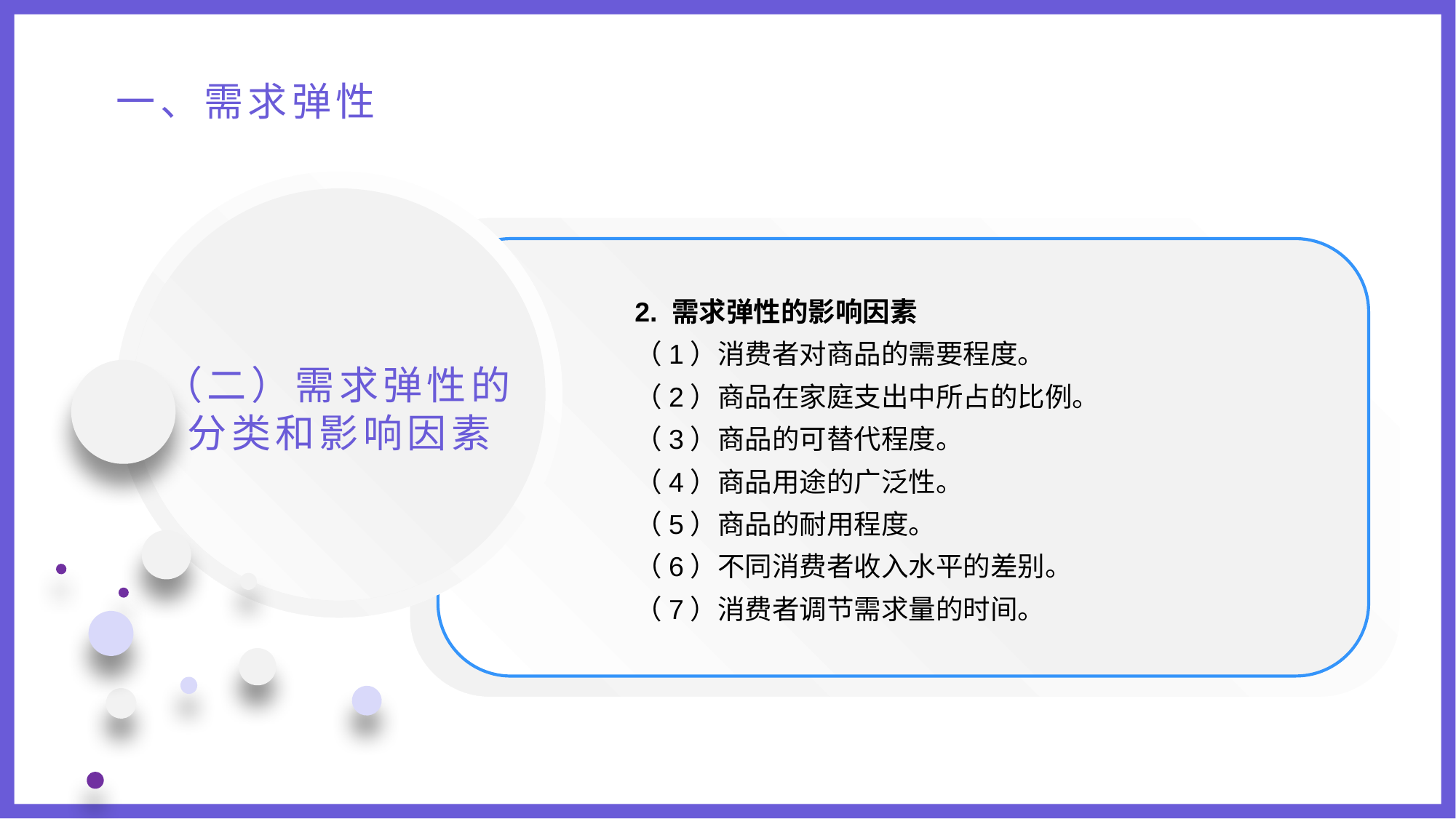

一、需求弹性

2. 需求弹性的影响因素
（1）消费者对商品的需要程度。
（2）商品在家庭支出中所占的比例。
（3）商品的可替代程度。
（4）商品用途的广泛性。
（5）商品的耐用程度。
（6）不同消费者收入水平的差别。
（7）消费者调节需求量的时间。
（二）需求弹性的分类和影响因素